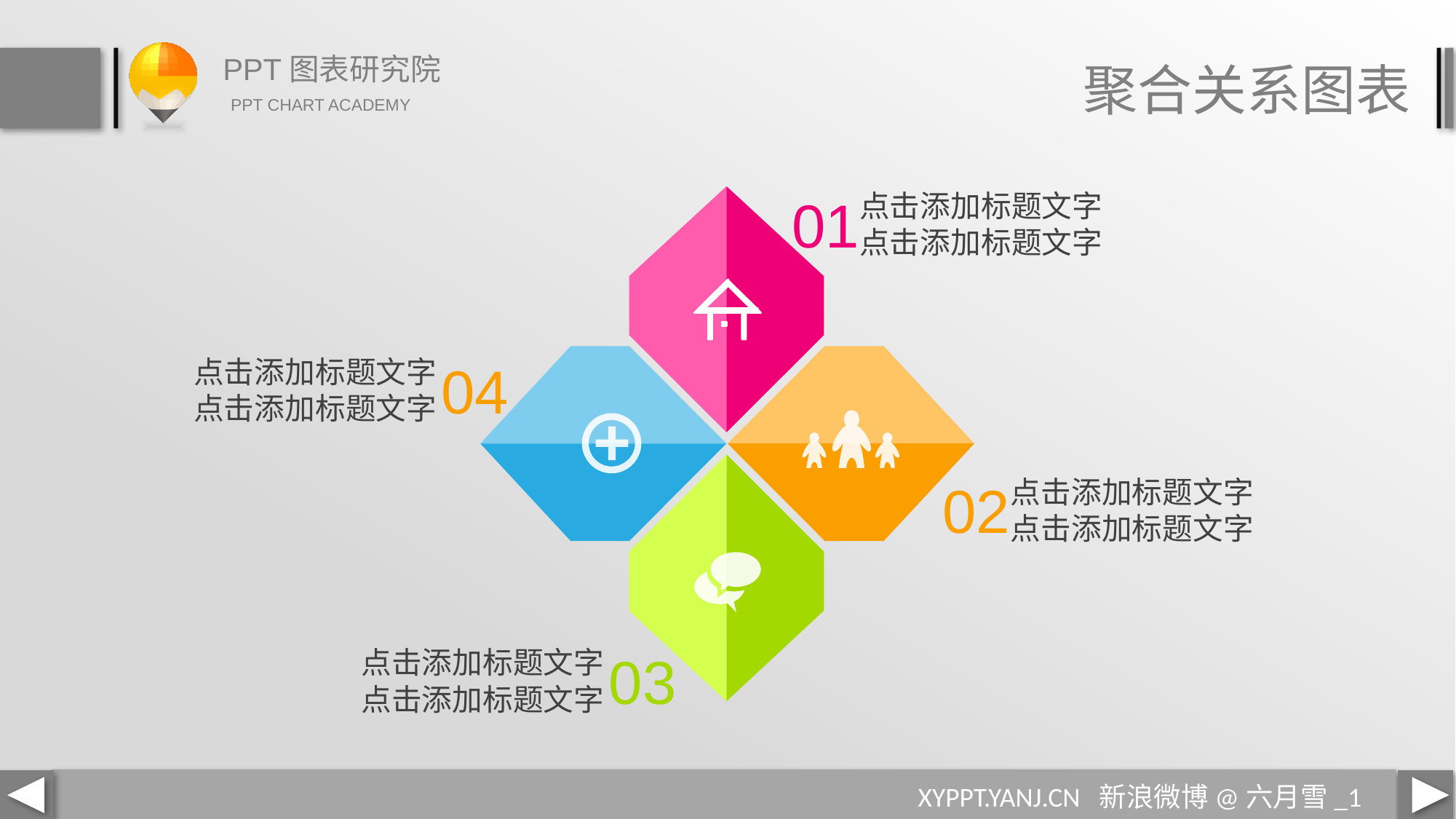

聚合关系图表
01
点击添加标题文字
点击添加标题文字

点击添加标题文字
点击添加标题文字
04

02
点击添加标题文字
点击添加标题文字

点击添加标题文字
点击添加标题文字
03